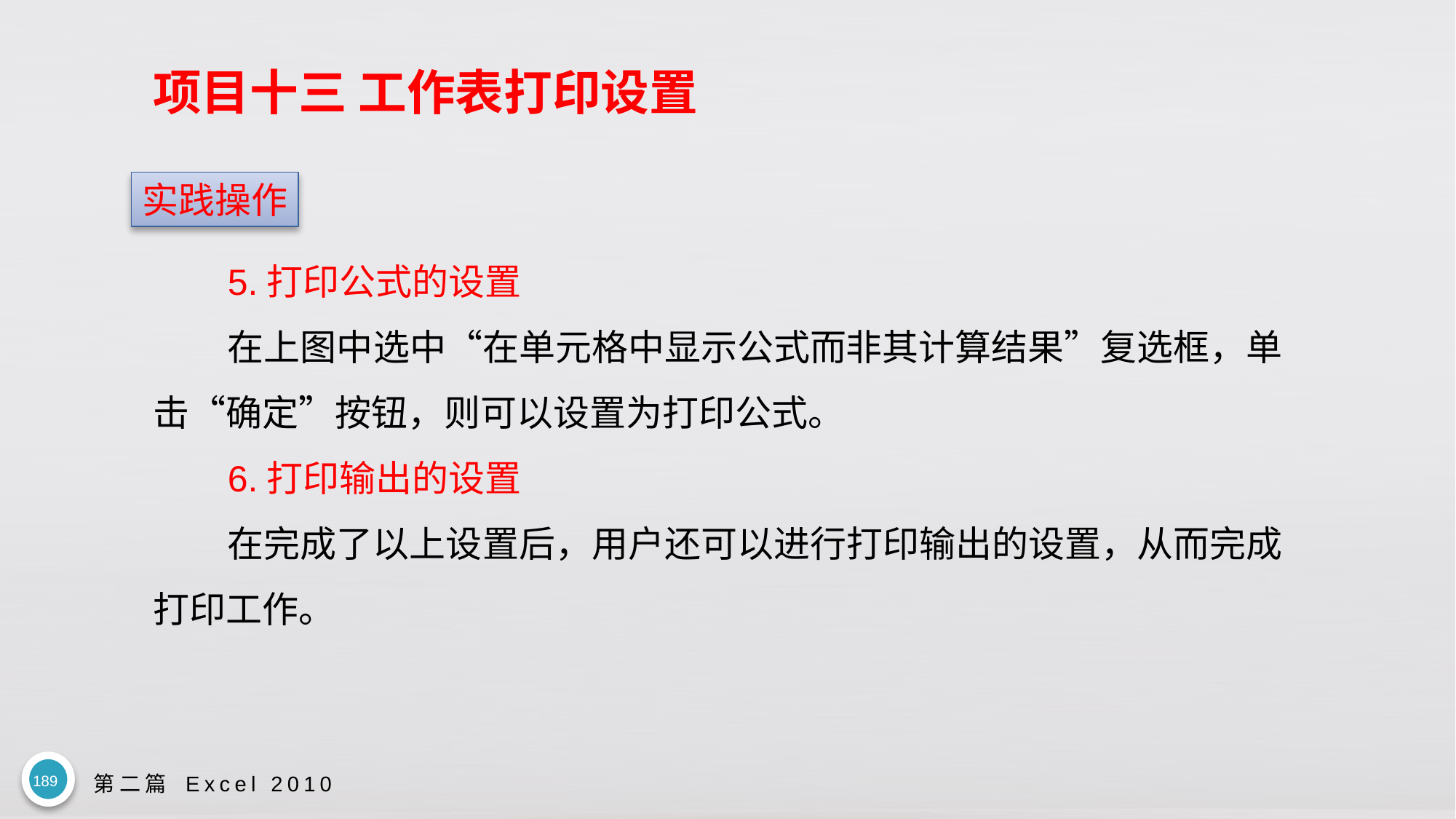

# 项目十三 工作表打印设置
实践操作
5.打印公式的设置
在上图中选中“在单元格中显示公式而非其计算结果”复选框，单击“确定”按钮，则可以设置为打印公式。
6.打印输出的设置
在完成了以上设置后，用户还可以进行打印输出的设置，从而完成打印工作。
189